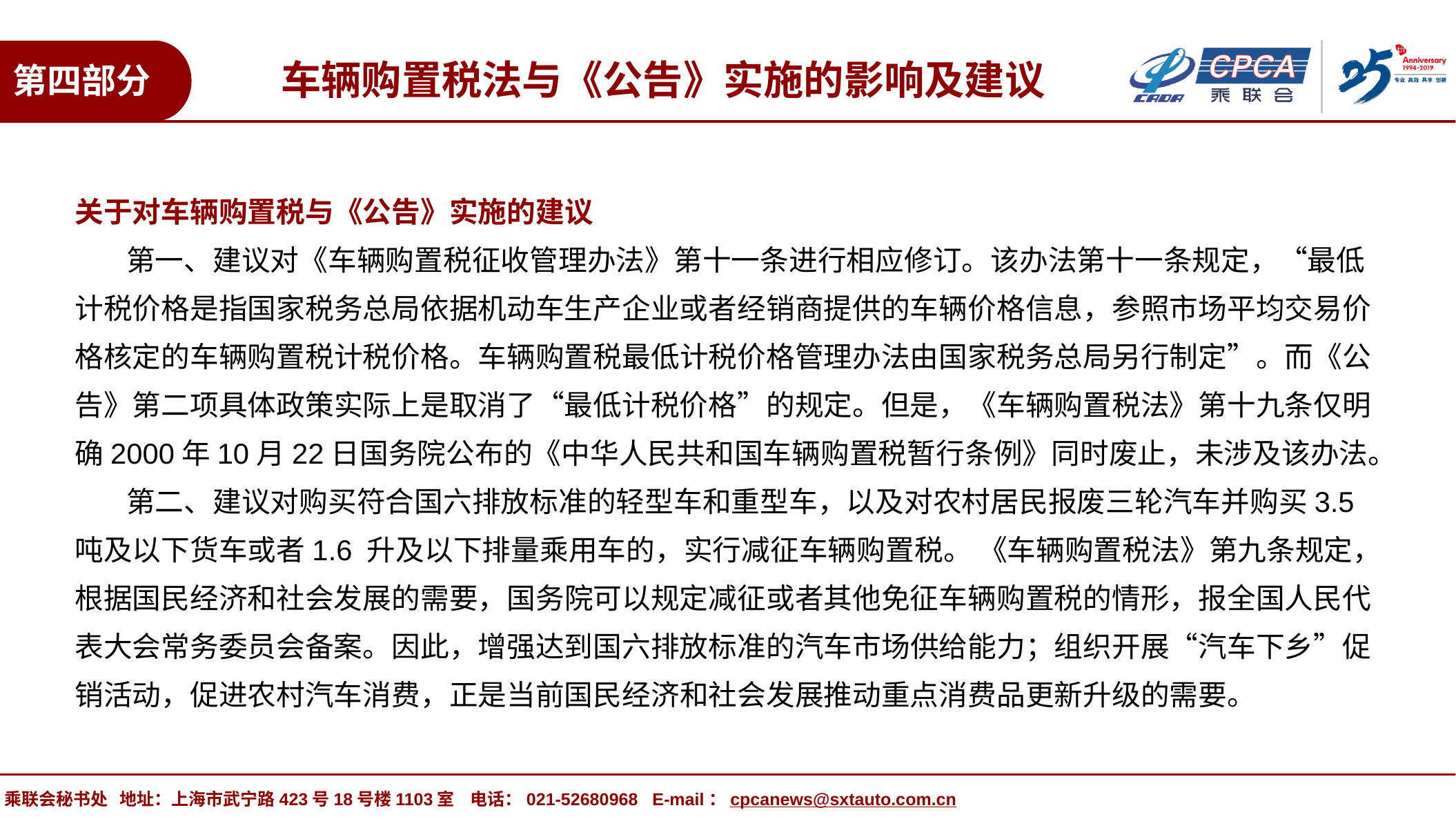

车辆购置税法与《公告》实施的影响及建议
第四部分
关于对车辆购置税与《公告》实施的建议
       第一、建议对《车辆购置税征收管理办法》第十一条进行相应修订。该办法第十一条规定，“最低计税价格是指国家税务总局依据机动车生产企业或者经销商提供的车辆价格信息，参照市场平均交易价格核定的车辆购置税计税价格。车辆购置税最低计税价格管理办法由国家税务总局另行制定”。而《公告》第二项具体政策实际上是取消了“最低计税价格”的规定。但是，《车辆购置税法》第十九条仅明确2000年10月22日国务院公布的《中华人民共和国车辆购置税暂行条例》同时废止，未涉及该办法。
       第二、建议对购买符合国六排放标准的轻型车和重型车，以及对农村居民报废三轮汽车并购买3.5 吨及以下货车或者1.6 升及以下排量乘用车的，实行减征车辆购置税。 《车辆购置税法》第九条规定，根据国民经济和社会发展的需要，国务院可以规定减征或者其他免征车辆购置税的情形，报全国人民代表大会常务委员会备案。因此，增强达到国六排放标准的汽车市场供给能力；组织开展“汽车下乡”促销活动，促进农村汽车消费，正是当前国民经济和社会发展推动重点消费品更新升级的需要。